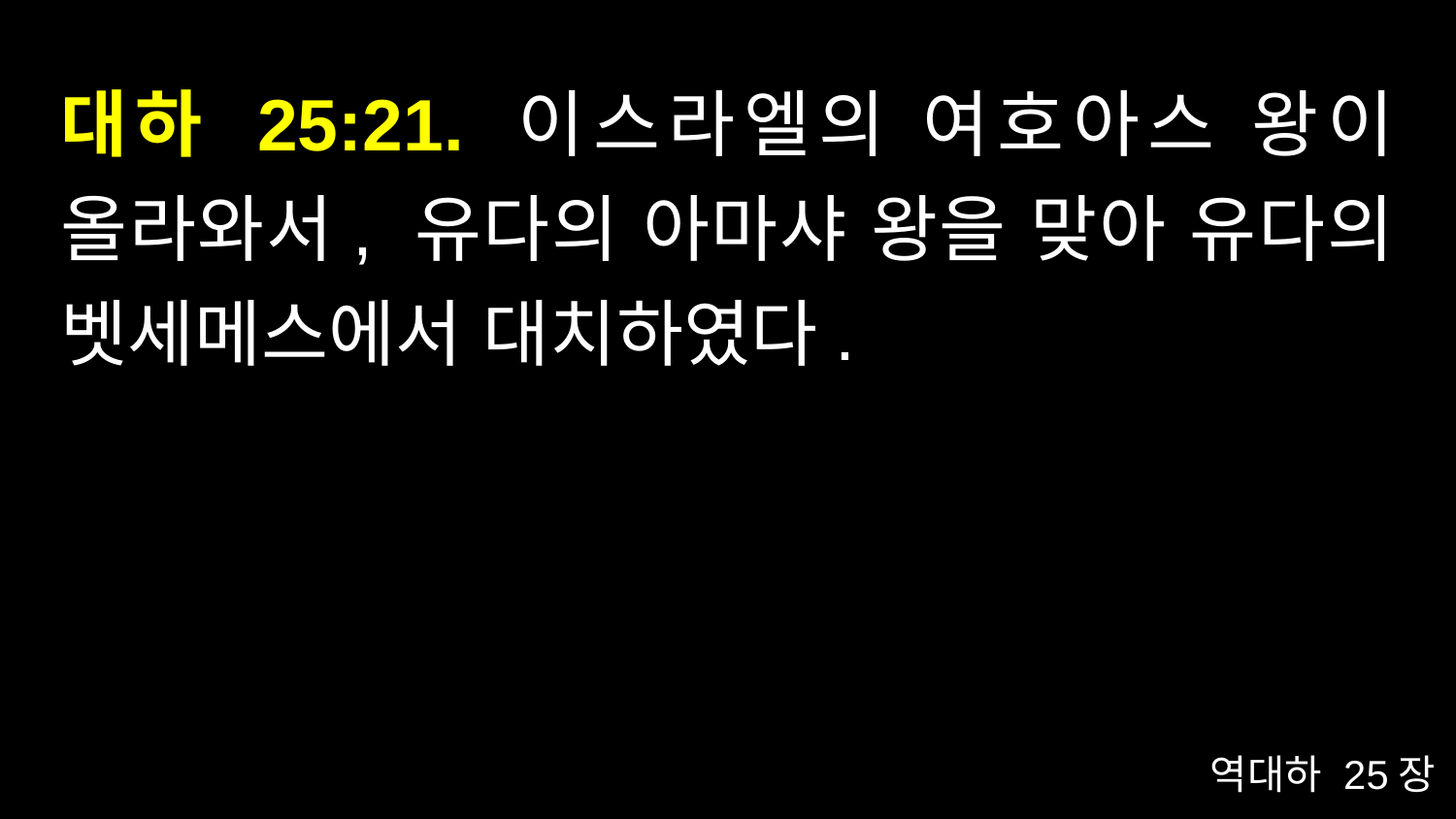

# 대하 25:21. 이스라엘의 여호아스 왕이 올라와서, 유다의 아마샤 왕을 맞아 유다의 벳세메스에서 대치하였다.
역대하 25장